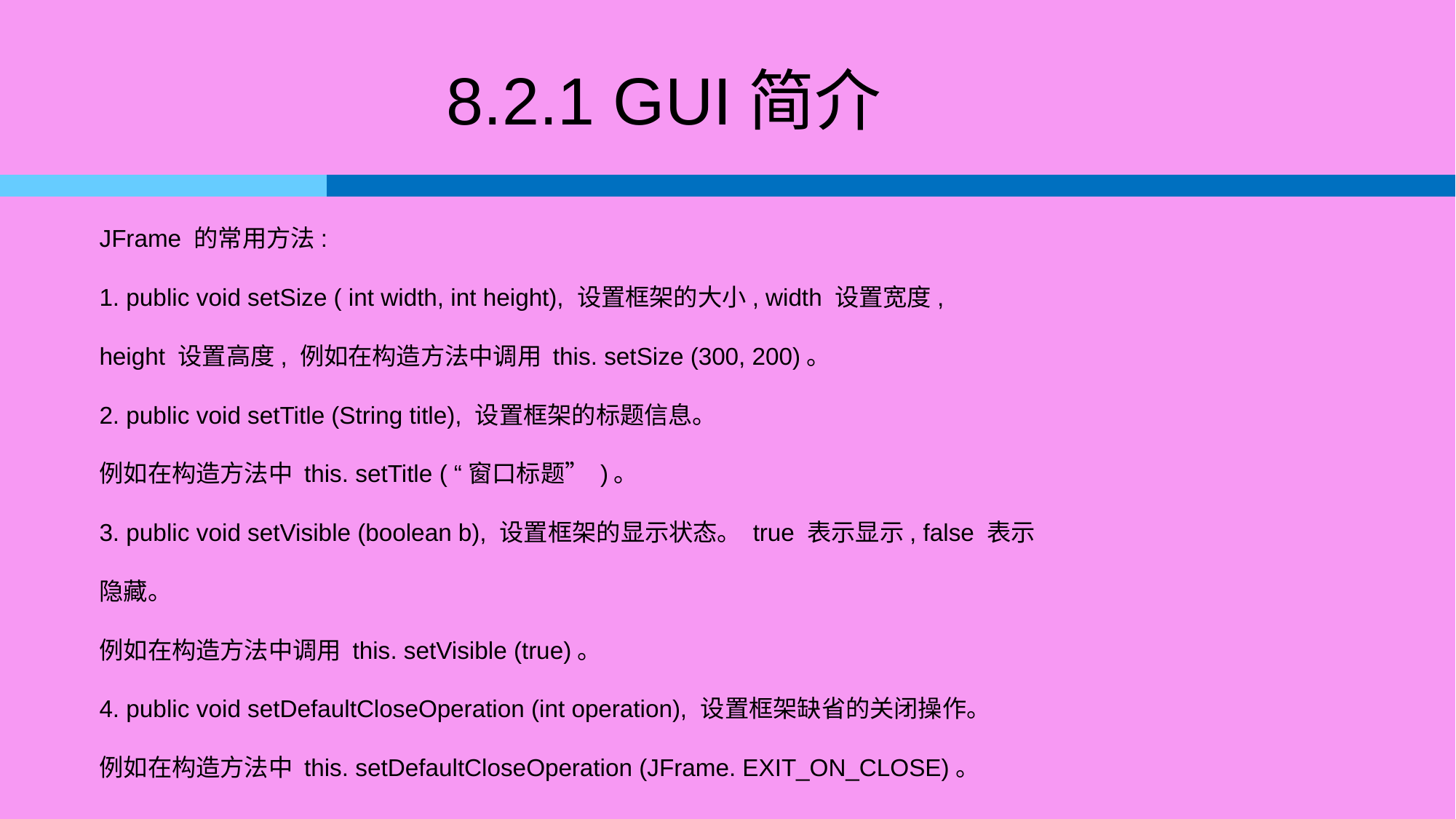

# 8.2.1 GUI简介
JFrame 的常用方法:
1. public void setSize ( int width, int height), 设置框架的大小, width 设置宽度,
height 设置高度, 例如在构造方法中调用 this. setSize (300, 200)。
2. public void setTitle (String title), 设置框架的标题信息。
例如在构造方法中 this. setTitle ( “窗口标题” )。
3. public void setVisible (boolean b), 设置框架的显示状态。 true 表示显示, false 表示
隐藏。
例如在构造方法中调用 this. setVisible (true)。
4. public void setDefaultCloseOperation (int operation), 设置框架缺省的关闭操作。
例如在构造方法中 this. setDefaultCloseOperation (JFrame. EXIT_ON_CLOSE)。